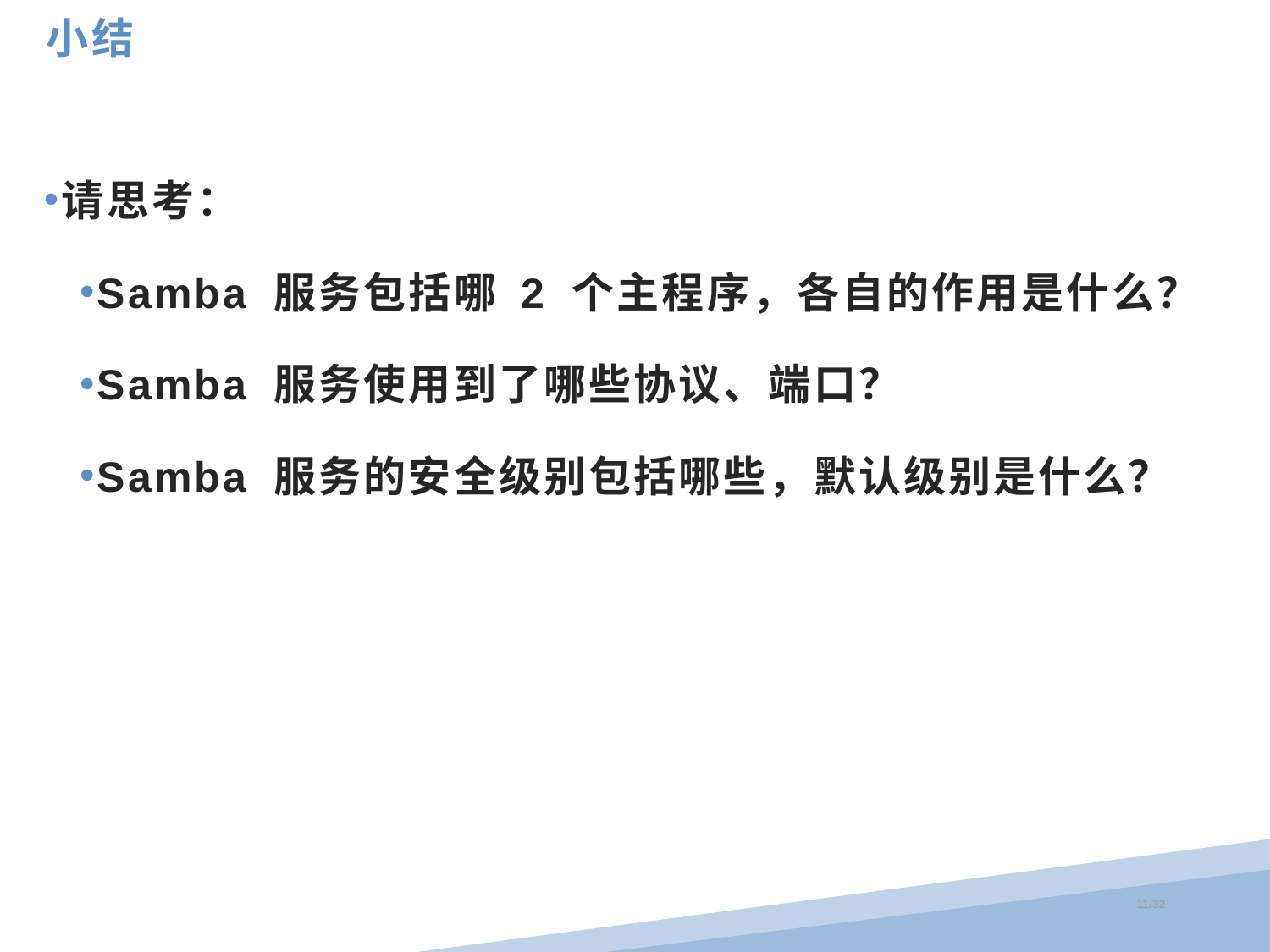

小结
请思考：
Samba 服务包括哪 2 个主程序，各自的作用是什么？
Samba 服务使用到了哪些协议、端口？
Samba 服务的安全级别包括哪些，默认级别是什么？

11/32